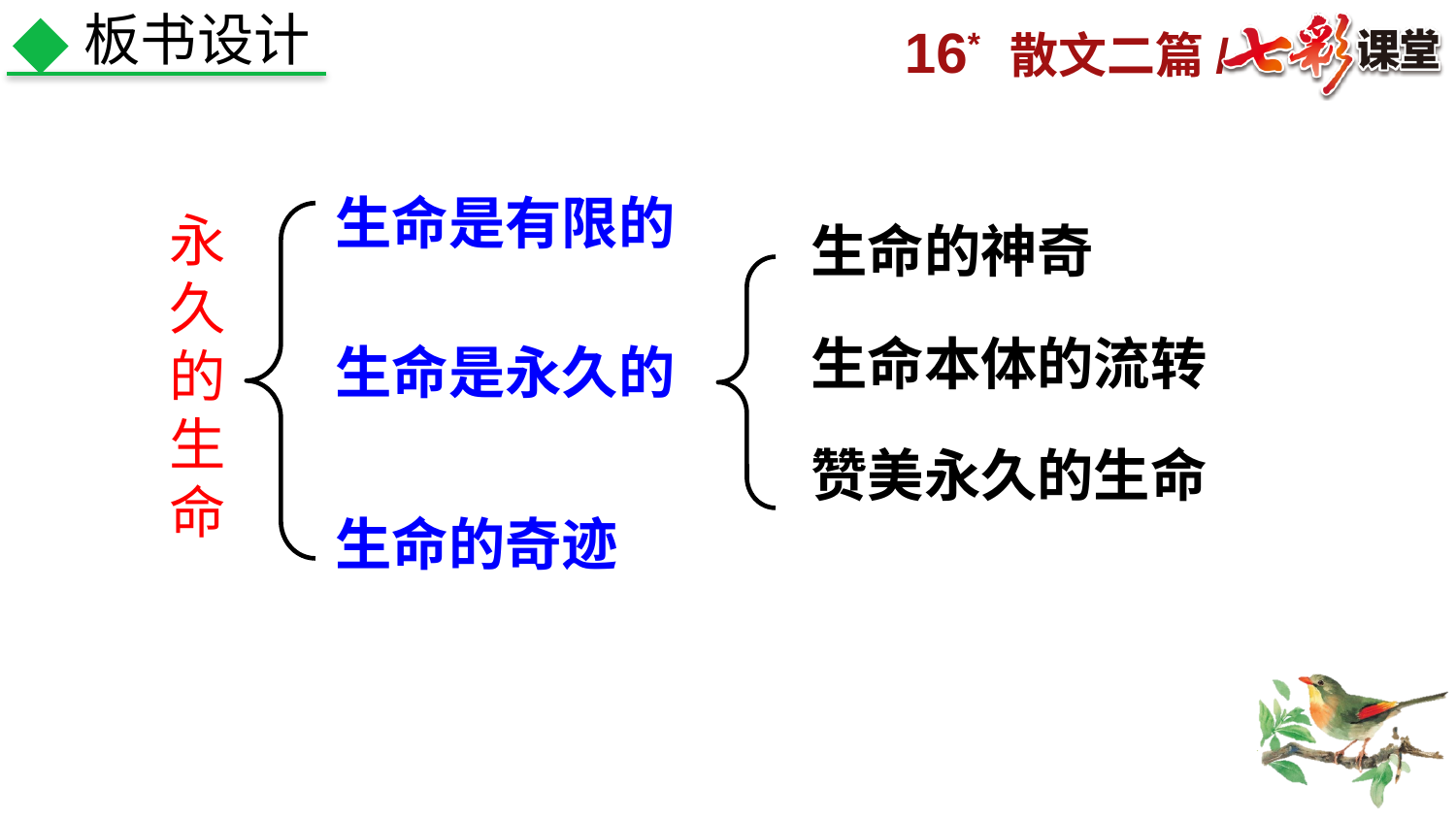

板书设计

生命是有限的
永
久
的
生
命

生命的神奇

生命本体的流转
生命是永久的
赞美永久的生命
生命的奇迹